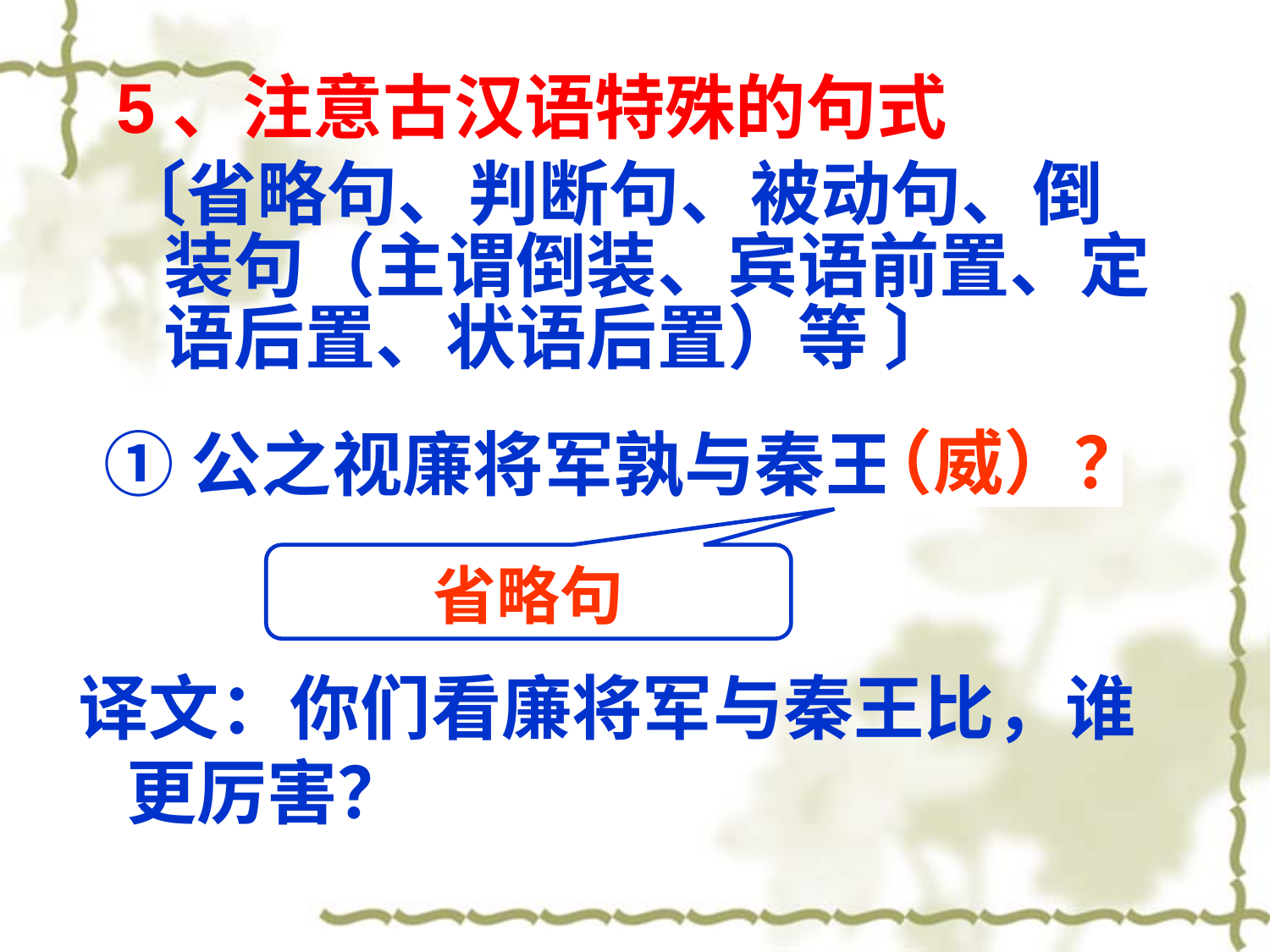

5、注意古汉语特殊的句式
〔省略句、判断句、被动句、倒装句（主谓倒装、宾语前置、定语后置、状语后置）等 〕
①公之视廉将军孰与秦王？
（威）？
省略句
译文：你们看廉将军与秦王比，谁更厉害？